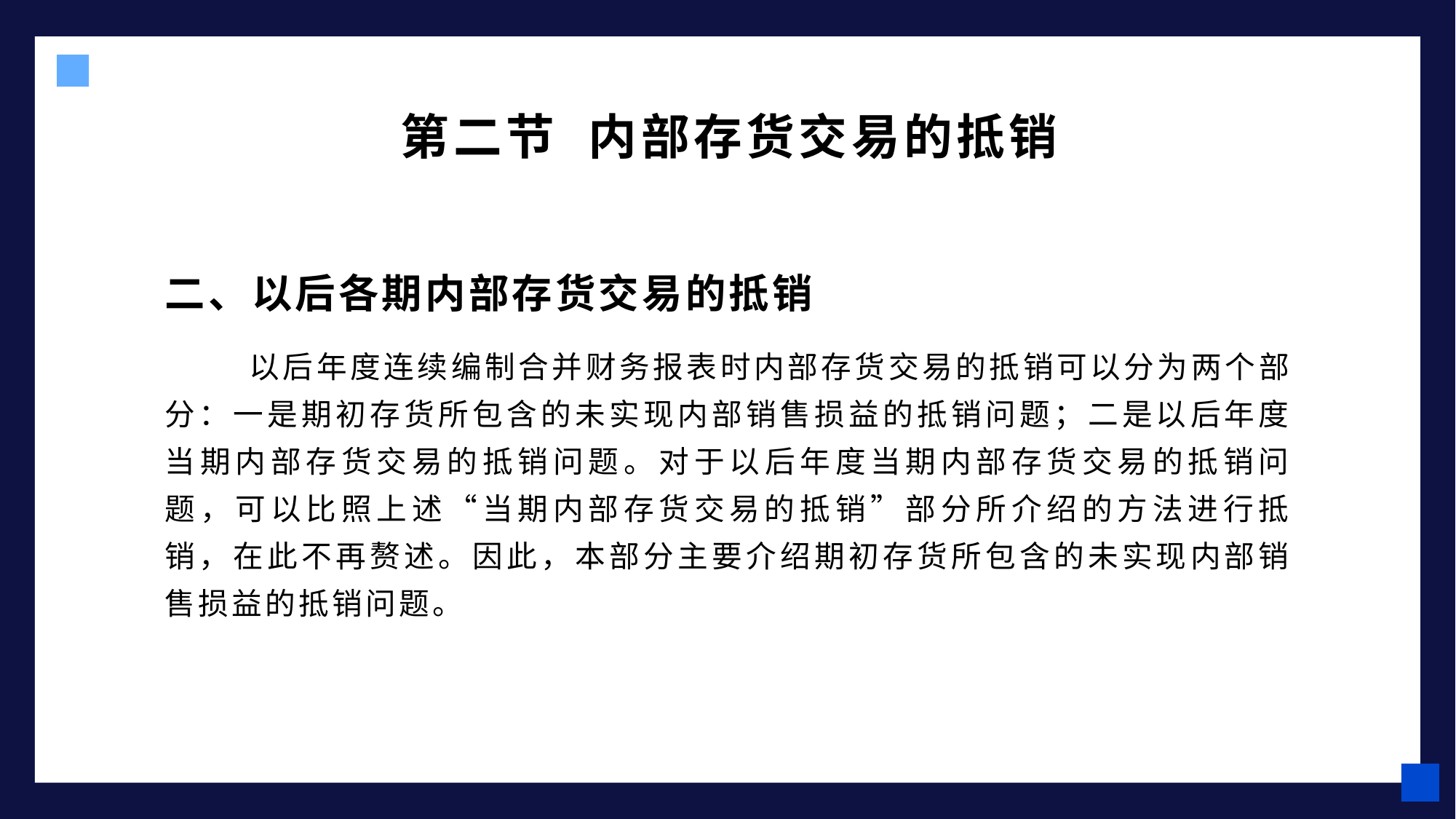

第二节  内部存货交易的抵销
二、以后各期内部存货交易的抵销
 以后年度连续编制合并财务报表时内部存货交易的抵销可以分为两个部分：一是期初存货所包含的未实现内部销售损益的抵销问题；二是以后年度当期内部存货交易的抵销问题。对于以后年度当期内部存货交易的抵销问题，可以比照上述“当期内部存货交易的抵销”部分所介绍的方法进行抵销，在此不再赘述。因此，本部分主要介绍期初存货所包含的未实现内部销售损益的抵销问题。